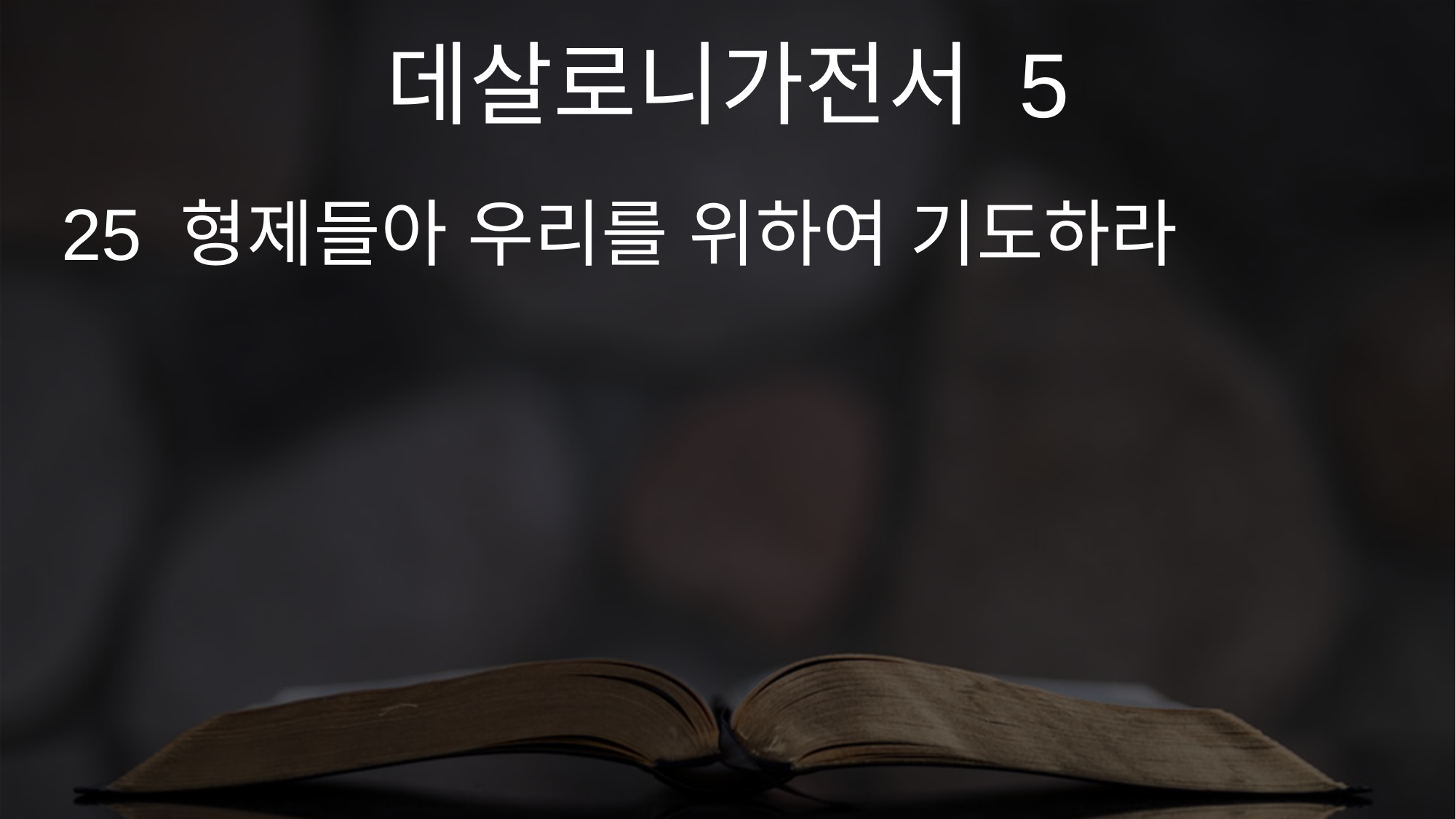

데살로니가전서 5
25 형제들아 우리를 위하여 기도하라